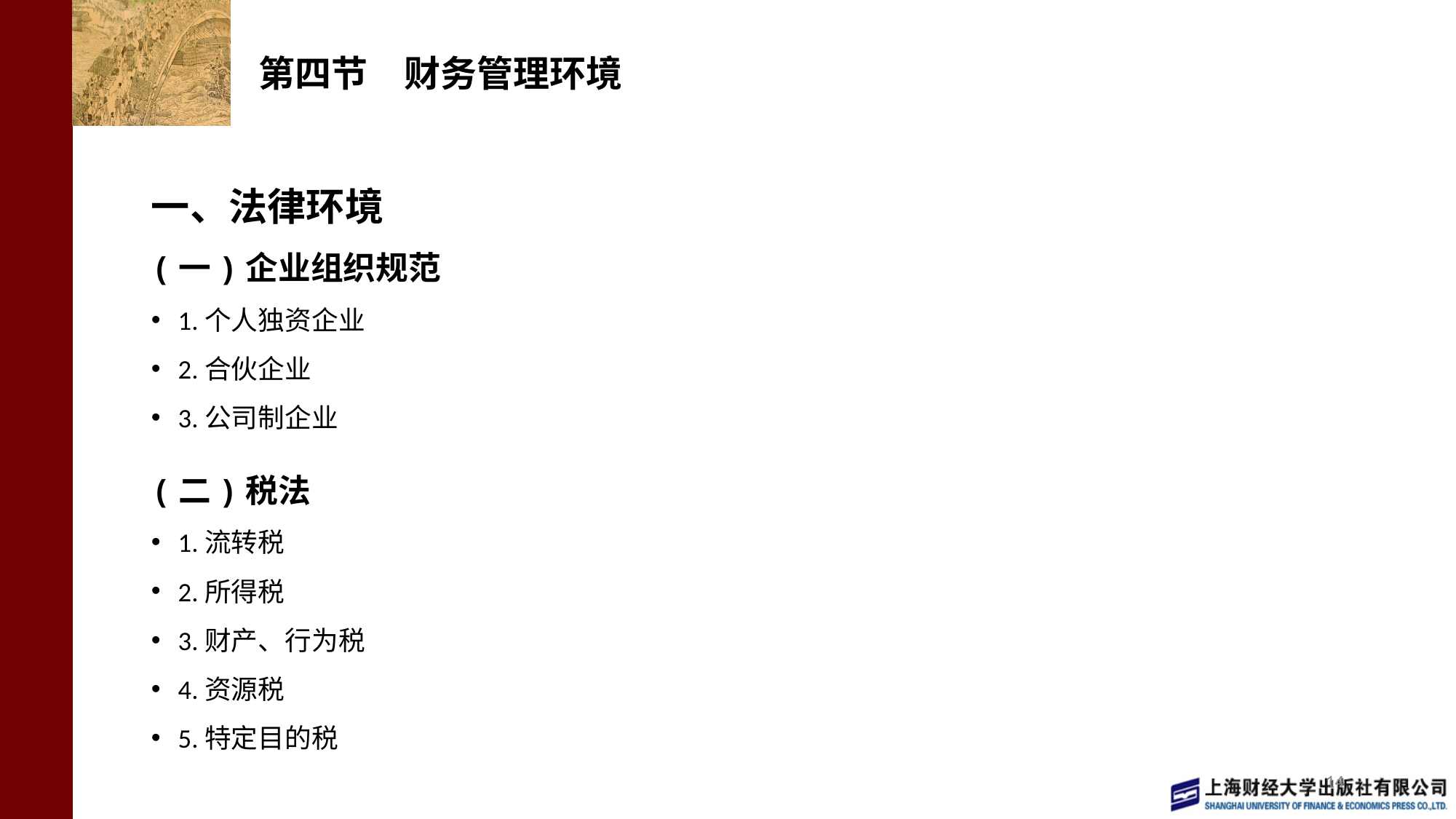

# 第四节　财务管理环境
一、法律环境
(一)企业组织规范
1.个人独资企业
2.合伙企业
3.公司制企业
(二)税法
1.流转税
2.所得税
3.财产、行为税
4.资源税
5.特定目的税

14